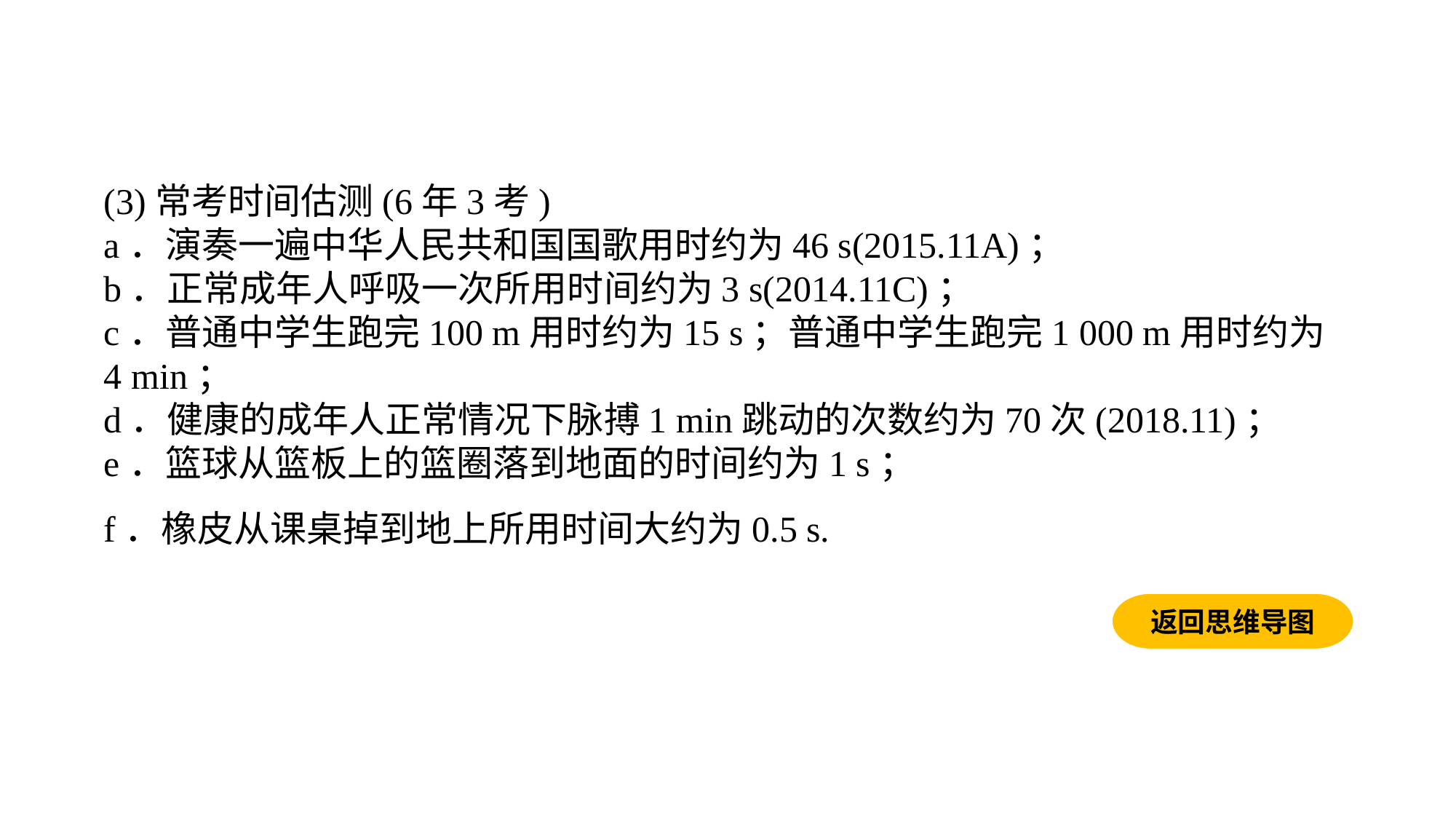

(3)常考时间估测(6年3考)a．演奏一遍中华人民共和国国歌用时约为46 s(2015.11A)；b．正常成年人呼吸一次所用时间约为3 s(2014.11C)；c．普通中学生跑完100 m用时约为15 s；普通中学生跑完1 000 m用时约为4 min；d．健康的成年人正常情况下脉搏1 min跳动的次数约为70次(2018.11)；e．篮球从篮板上的篮圈落到地面的时间约为1 s；f．橡皮从课桌掉到地上所用时间大约为0.5 s.
返回思维导图